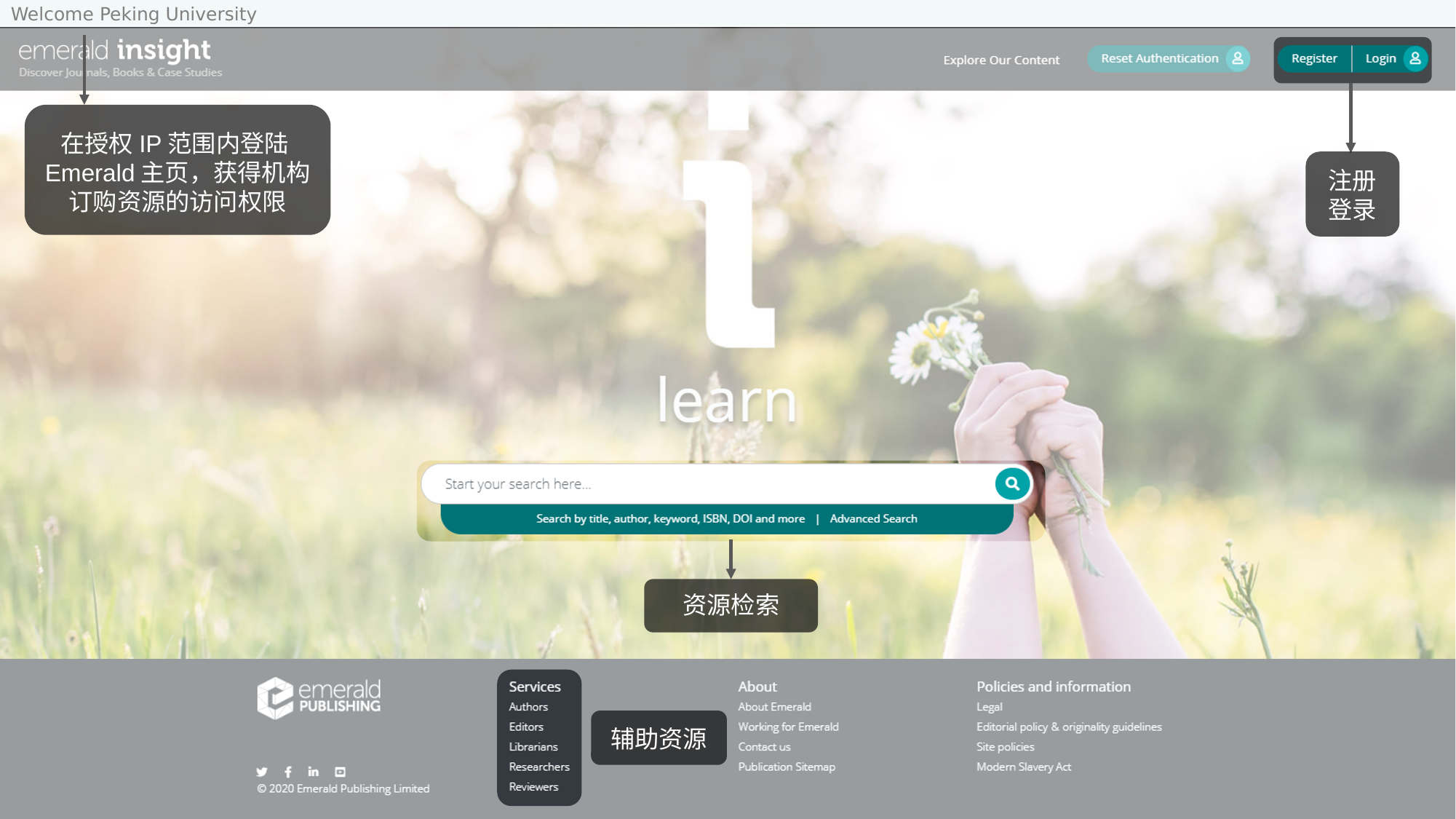

Welcome Peking University

在授权IP范围内登陆Emerald主页，获得机构订购资源的访问权限

注册登录

资源检索

辅助资源